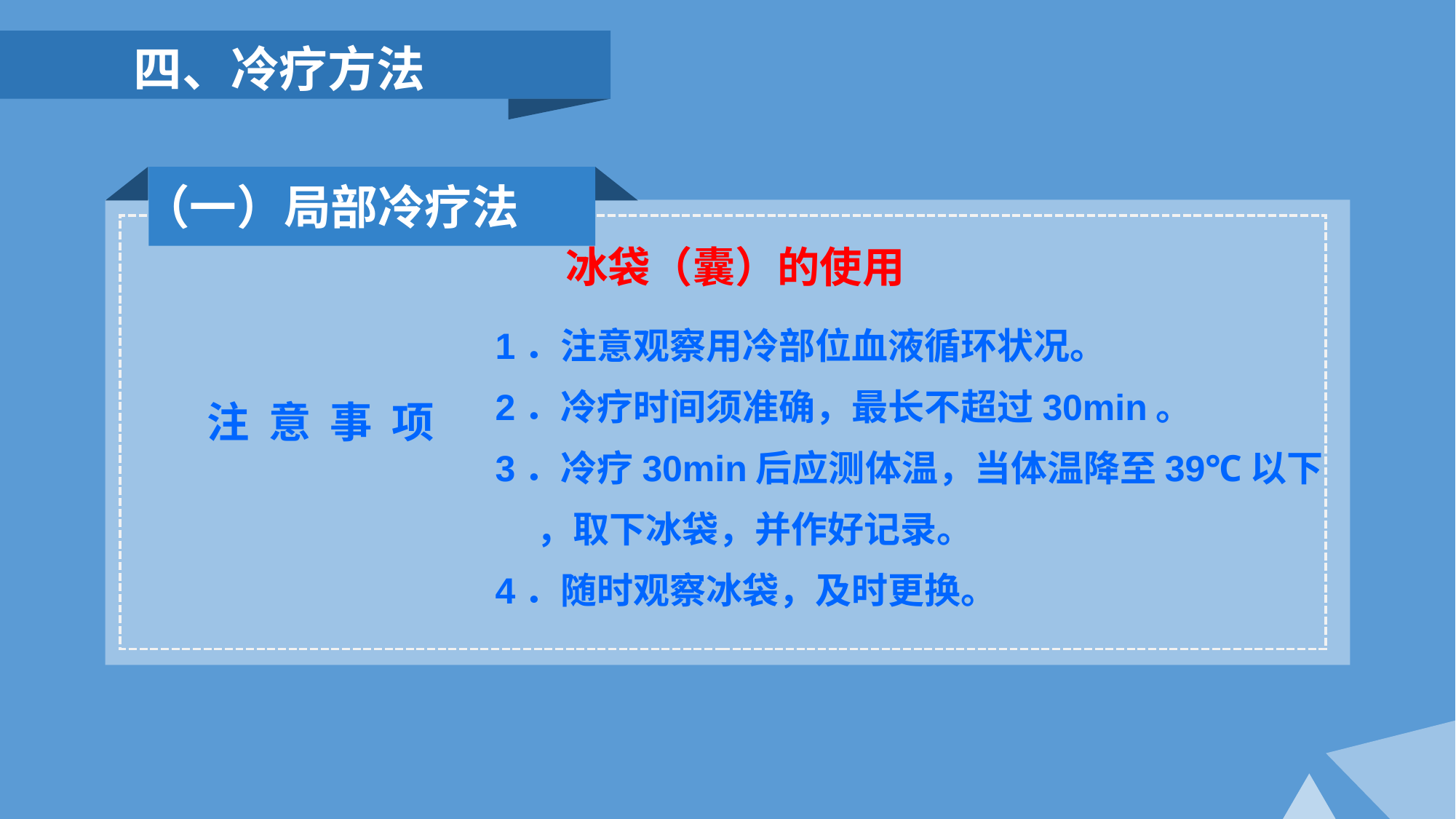

四、冷疗方法

       （一）局部冷疗法

冰袋（囊）的使用
1．注意观察用冷部位血液循环状况。
2．冷疗时间须准确，最长不超过30min。
3．冷疗30min后应测体温，当体温降至39℃以下
    ，取下冰袋，并作好记录。
4．随时观察冰袋，及时更换。
   注  意  事  项